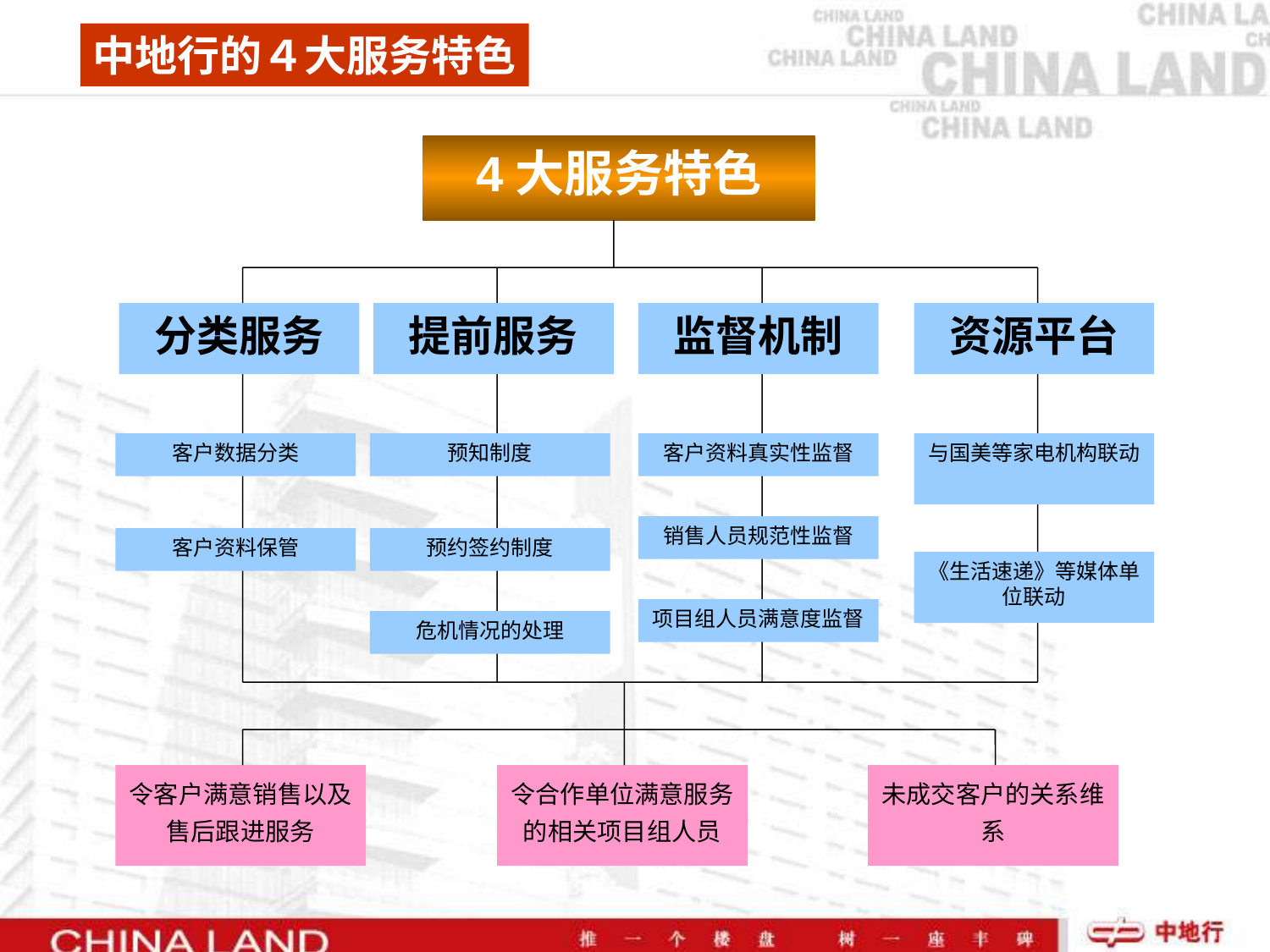

中地行的４大服务特色
4大服务特色

分类服务
提前服务
监督机制
资源平台
客户数据分类
预知制度
客户资料真实性监督
与国美等家电机构联动
销售人员规范性监督
客户资料保管
预约签约制度
《生活速递》等媒体单位联动
项目组人员满意度监督
危机情况的处理

令客户满意销售以及售后跟进服务
令合作单位满意服务的相关项目组人员
未成交客户的关系维系